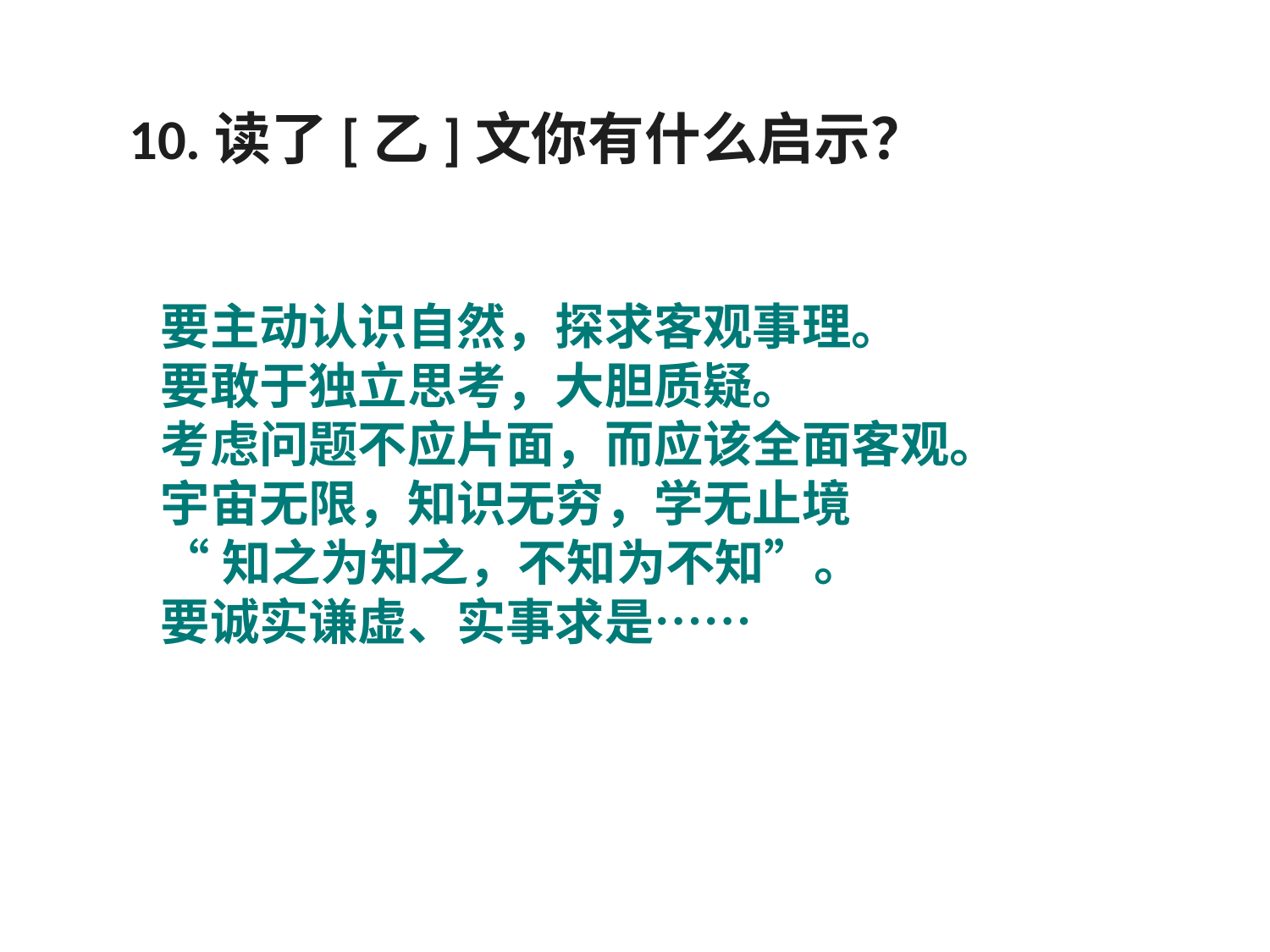

10.读了[乙]文你有什么启示？

要主动认识自然，探求客观事理。
要敢于独立思考，大胆质疑。
考虑问题不应片面，而应该全面客观。
宇宙无限，知识无穷，学无止境
“知之为知之，不知为不知”。
要诚实谦虚、实事求是……